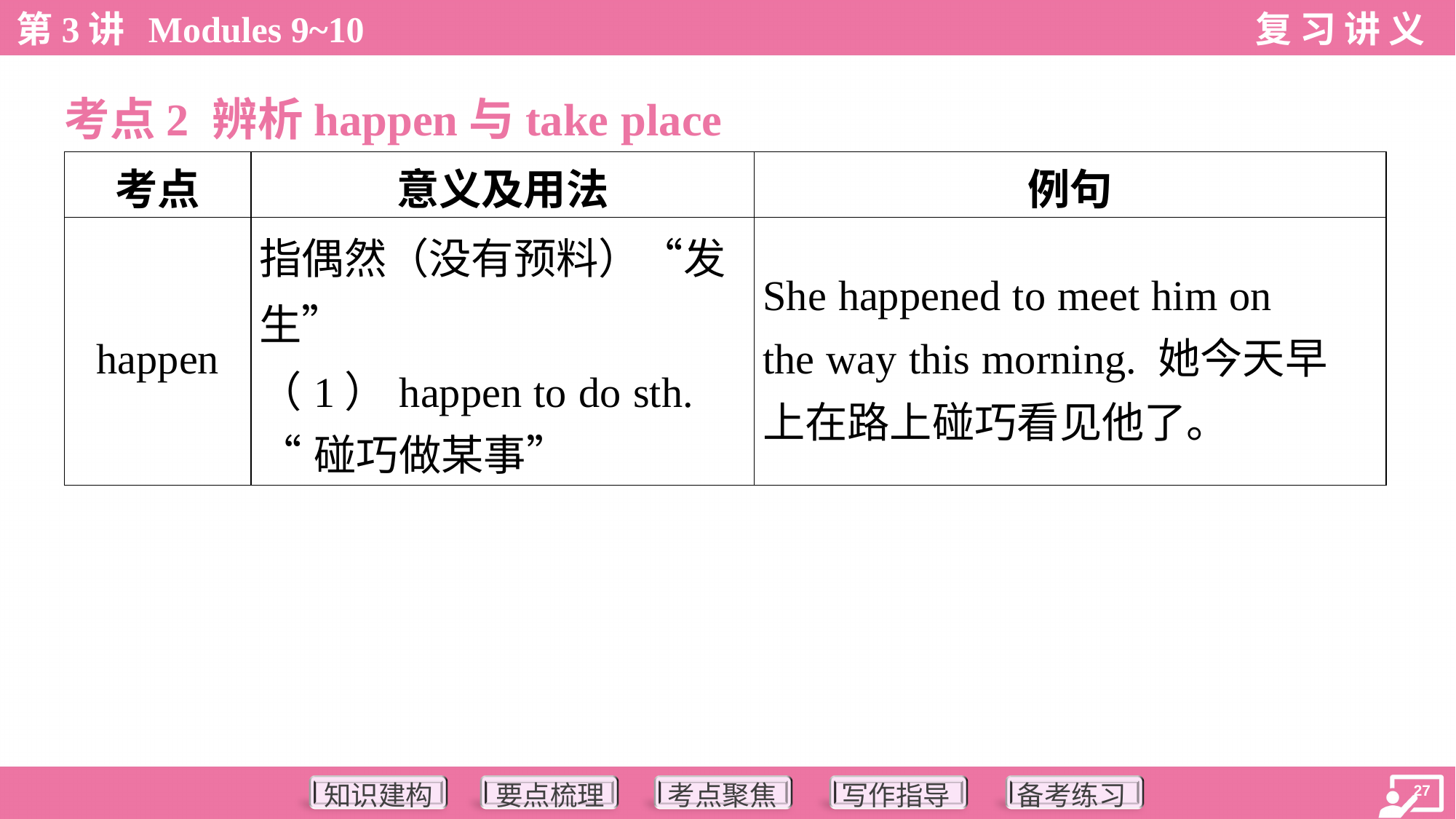

考点2 辨析happen与take place
| 考点 | 意义及用法 | 例句 |
| --- | --- | --- |
| happen | 指偶然（没有预料）“发 生” （1）happen to do sth. “碰巧做某事” | She happened to meet him on the way this morning. 她今天早 上在路上碰巧看见他了。 |